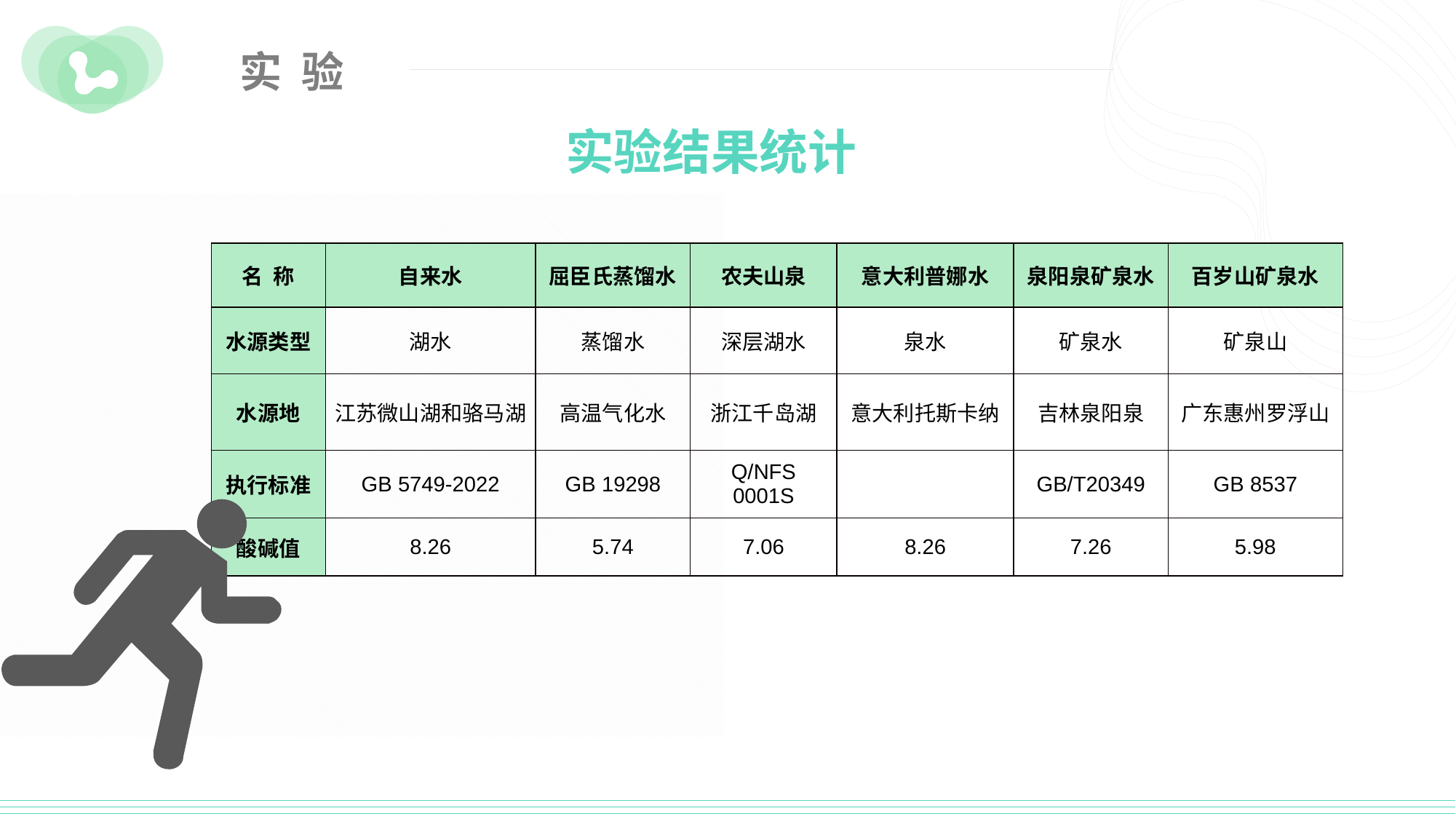

实  验
实验结果统计
| 名 称 | 自来水 | 屈臣氏蒸馏水 | 农夫山泉 | 意大利普娜水 | 泉阳泉矿泉水 | 百岁山矿泉水 |
| --- | --- | --- | --- | --- | --- | --- |
| 水源类型 | 湖水 | 蒸馏水 | 深层湖水 | 泉水 | 矿泉水 | 矿泉山 |
| 水源地 | 江苏微山湖和骆马湖 | 高温气化水 | 浙江千岛湖 | 意大利托斯卡纳 | 吉林泉阳泉 | 广东惠州罗浮山 |
| 执行标准 | GB 5749-2022 | GB 19298 | Q/NFS 0001S |  | GB/T20349 | GB 8537 |
| 酸碱值 | 8.26 | 5.74 | 7.06 | 8.26 | 7.26 | 5.98 |